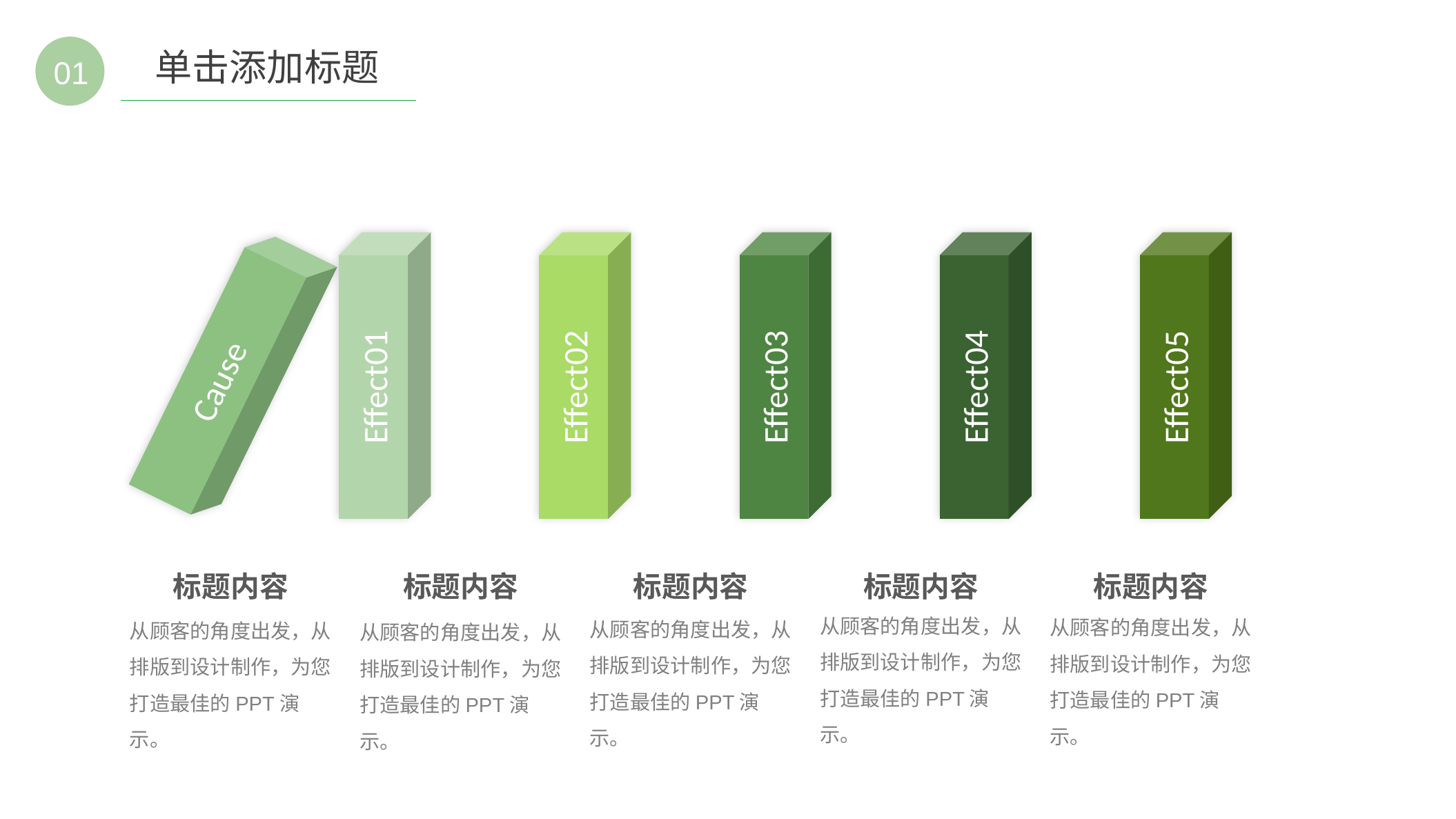

01
单击添加标题
Cause
Effect01
Effect02
Effect03
Effect04
Effect05
标题内容
从顾客的角度出发，从排版到设计制作，为您打造最佳的PPT演示。
标题内容
从顾客的角度出发，从排版到设计制作，为您打造最佳的PPT演示。
标题内容
从顾客的角度出发，从排版到设计制作，为您打造最佳的PPT演示。
标题内容
从顾客的角度出发，从排版到设计制作，为您打造最佳的PPT演示。
标题内容
从顾客的角度出发，从排版到设计制作，为您打造最佳的PPT演示。